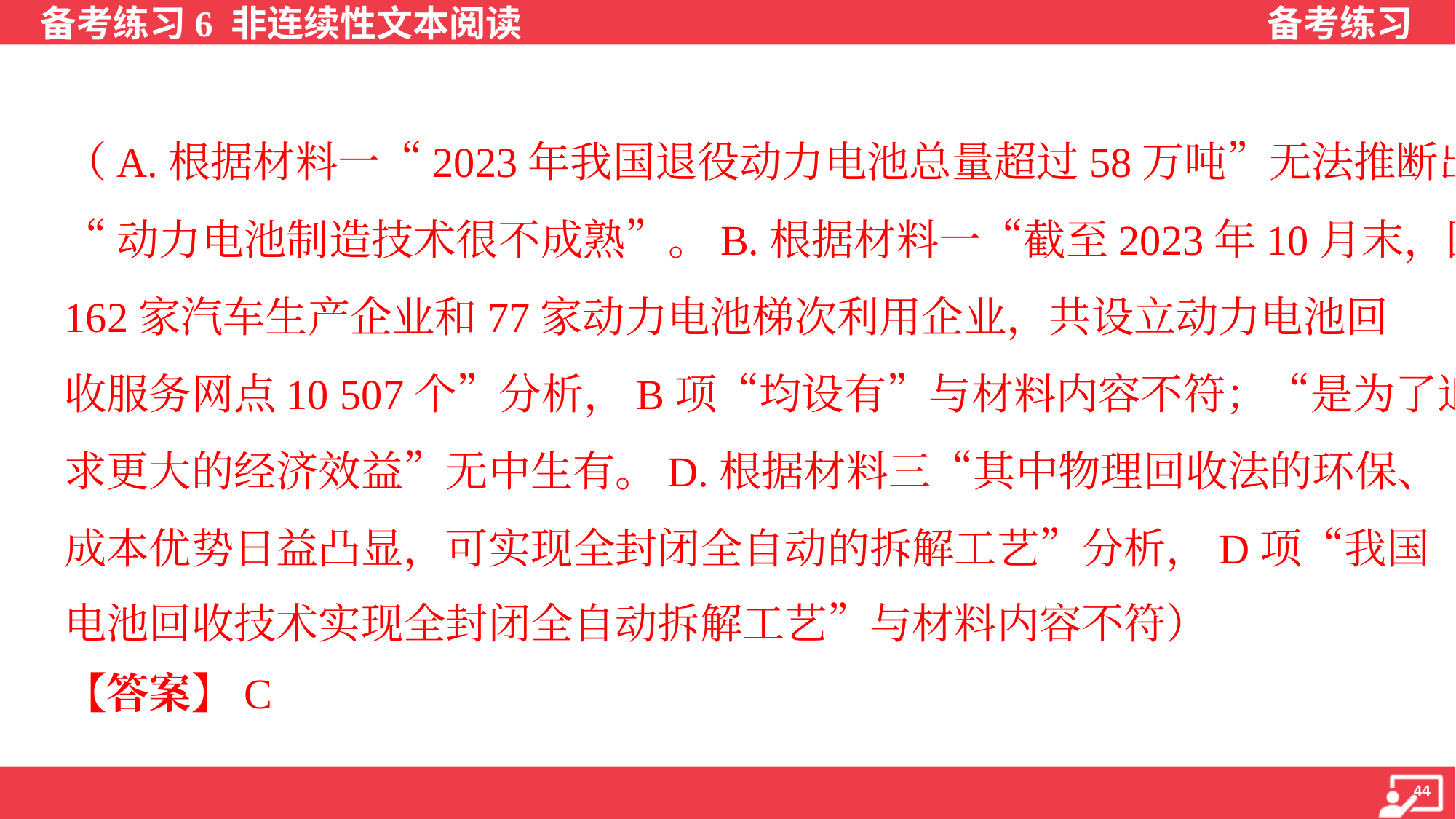

（A.根据材料一“2023年我国退役动力电池总量超过58万吨”无法推断出
“动力电池制造技术很不成熟”。B.根据材料一“截至2023年10月末，国内
162家汽车生产企业和77家动力电池梯次利用企业，共设立动力电池回
收服务网点10 507个”分析，B项“均设有”与材料内容不符；“是为了追
求更大的经济效益”无中生有。D.根据材料三“其中物理回收法的环保、
成本优势日益凸显，可实现全封闭全自动的拆解工艺”分析，D项“我国
电池回收技术实现全封闭全自动拆解工艺”与材料内容不符）
【答案】C